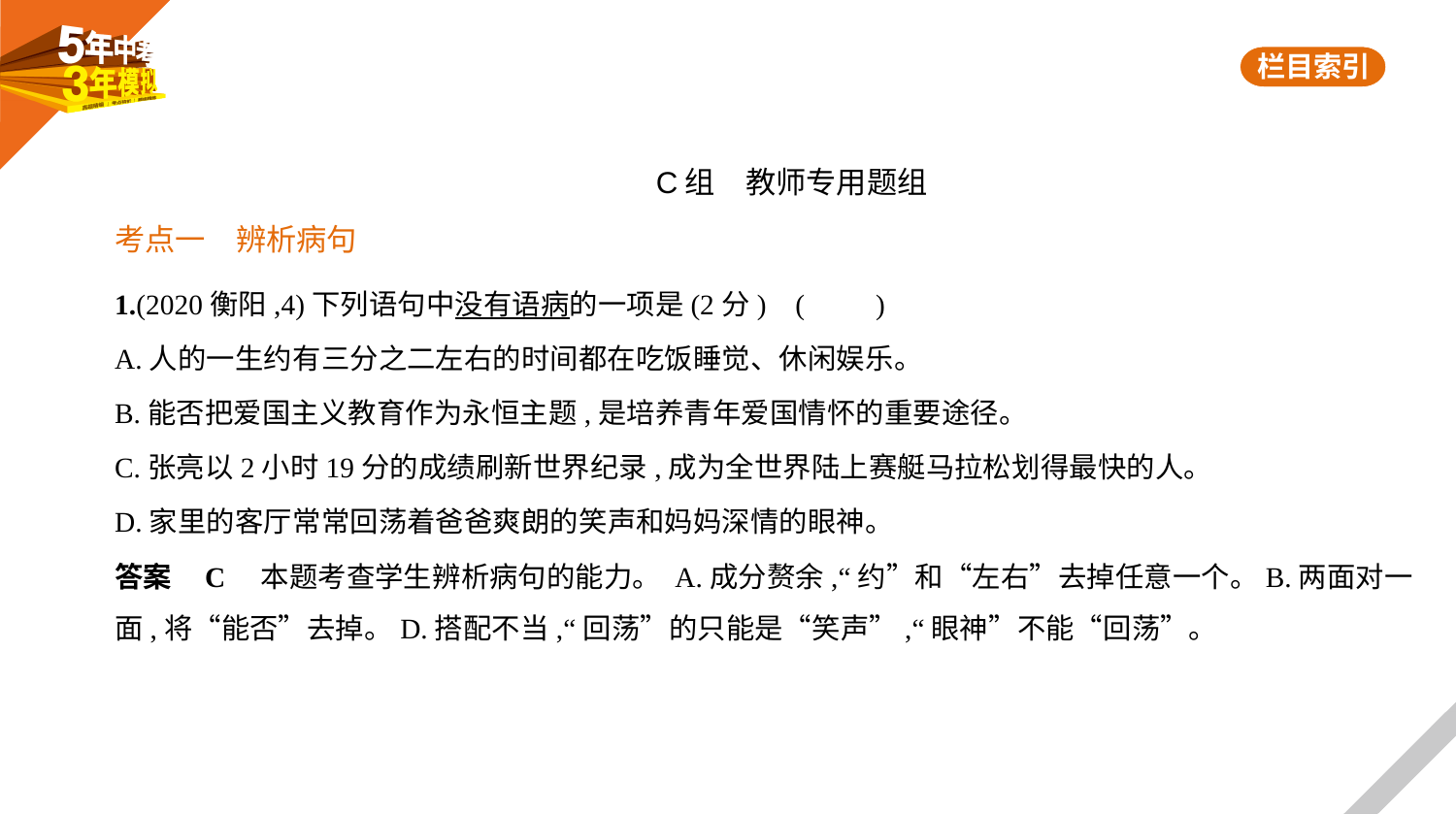

C组　教师专用题组
考点一　辨析病句
1.(2020衡阳,4)下列语句中没有语病的一项是(2分) (　　)
A.人的一生约有三分之二左右的时间都在吃饭睡觉、休闲娱乐。
B.能否把爱国主义教育作为永恒主题,是培养青年爱国情怀的重要途径。
C.张亮以2小时19分的成绩刷新世界纪录,成为全世界陆上赛艇马拉松划得最快的人。
D.家里的客厅常常回荡着爸爸爽朗的笑声和妈妈深情的眼神。
答案    C　本题考查学生辨析病句的能力。 A.成分赘余,“约”和“左右”去掉任意一个。B.两面对一
面,将“能否”去掉。D.搭配不当,“回荡”的只能是“笑声”,“眼神”不能“回荡”。